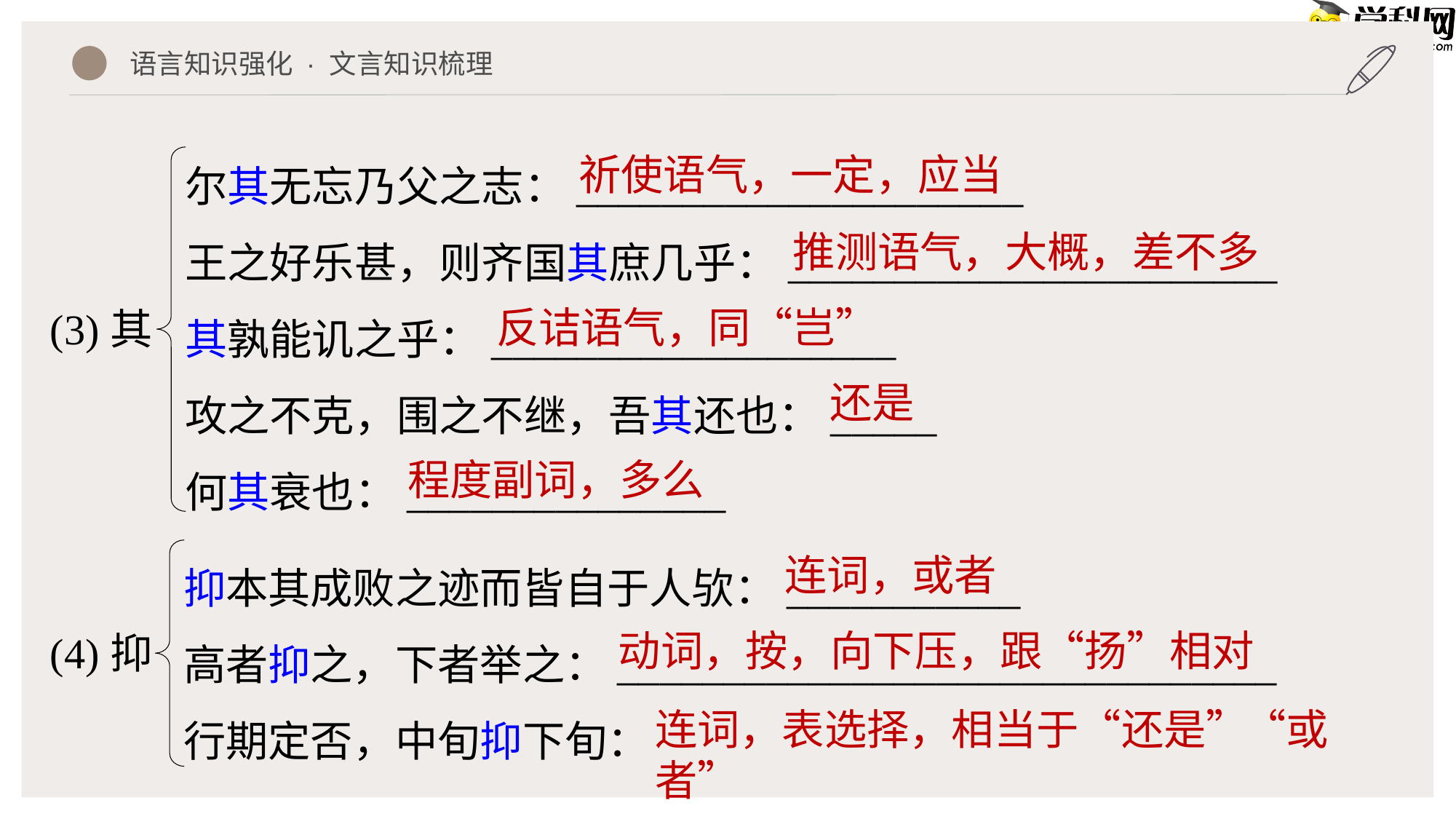

语言知识强化 · 文言知识梳理

尔其无忘乃父之志：_____________________
王之好乐甚，则齐国其庶几乎：_______________________
其孰能讥之乎：___________________
攻之不克，围之不继，吾其还也：_____
何其衰也：_______________

(3)其
祈使语气，一定，应当
推测语气，大概，差不多
反诘语气，同“岂”
还是
程度副词，多么
抑本其成败之迹而皆自于人欤：___________
高者抑之，下者举之：_______________________________
行期定否，中旬抑下旬：___________________________________

(4)抑
连词，或者
动词，按，向下压，跟“扬”相对
连词，表选择，相当于“还是”“或者”